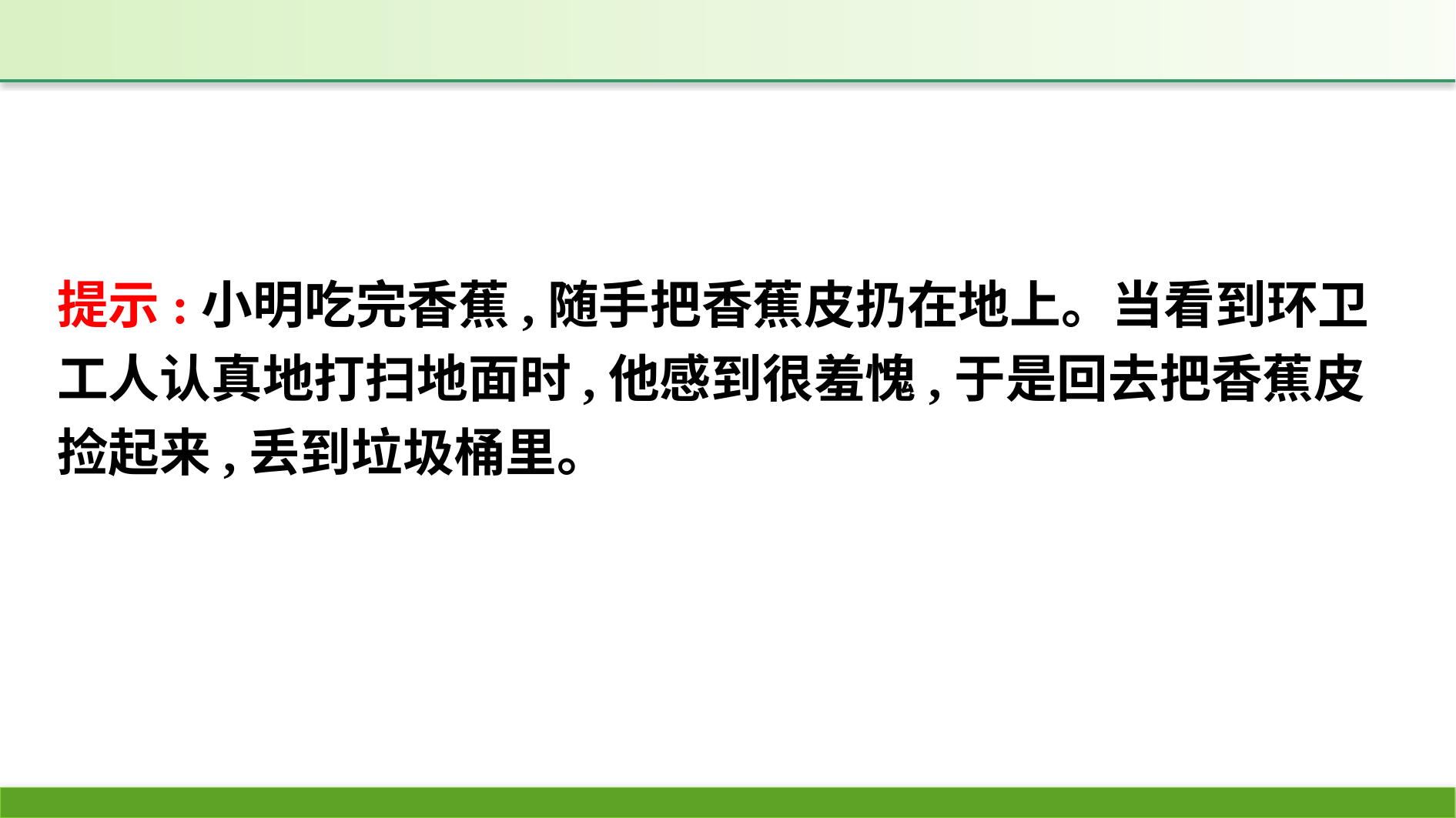

提示:小明吃完香蕉,随手把香蕉皮扔在地上。当看到环卫工人认真地打扫地面时,他感到很羞愧,于是回去把香蕉皮捡起来,丢到垃圾桶里。